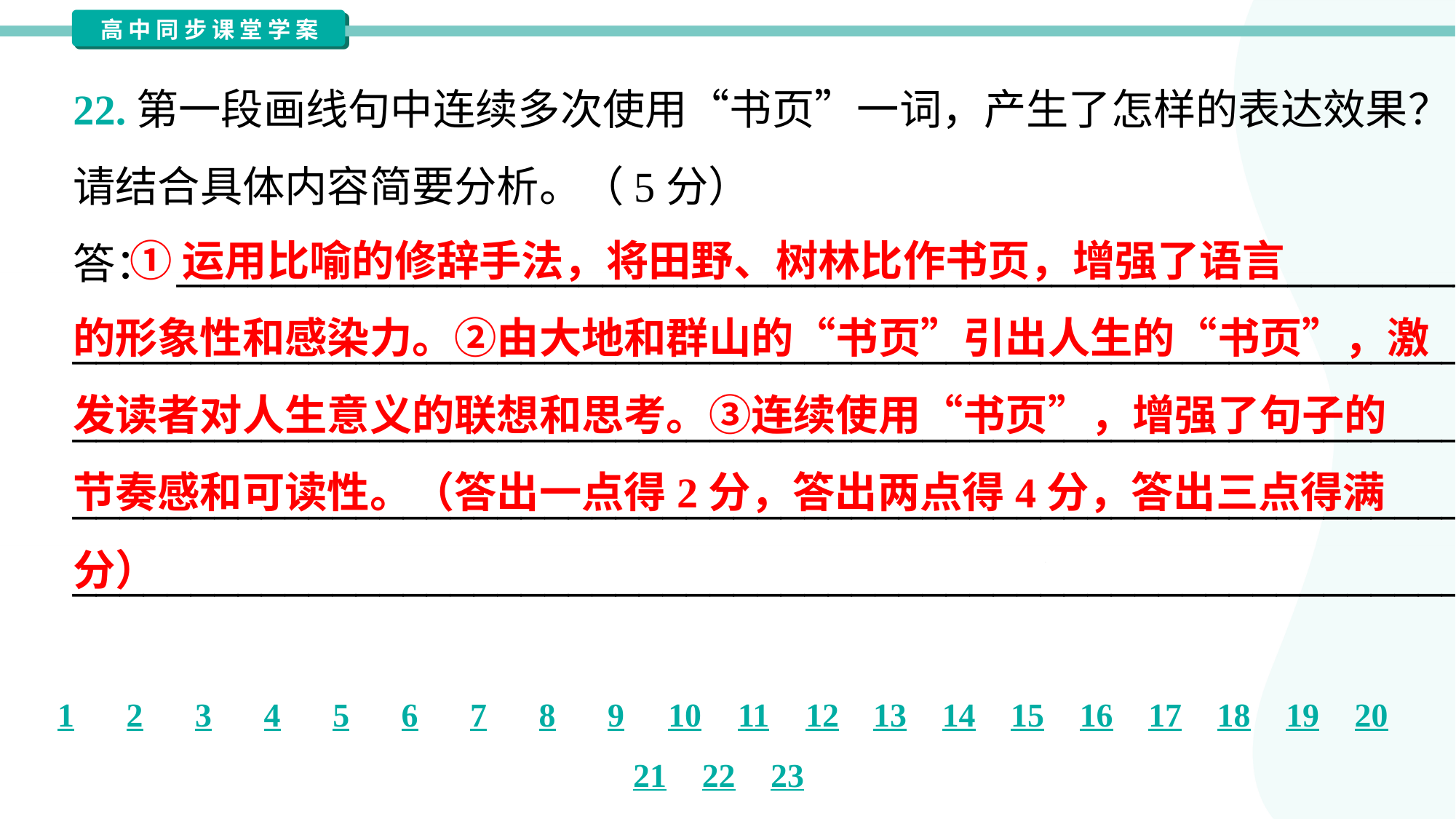

22.第一段画线句中连续多次使用“书页”一词，产生了怎样的表达效果？
请结合具体内容简要分析。（5分）
答： ________________________________________________________
_____________________________________________________________
_____________________________________________________________
_____________________________________________________________
_____________________________________________________________
      ①运用比喻的修辞手法，将田野、树林比作书页，增强了语言
的形象性和感染力。②由大地和群山的“书页”引出人生的“书页”，激
发读者对人生意义的联想和思考。③连续使用“书页”，增强了句子的
节奏感和可读性。（答出一点得2分，答出两点得4分，答出三点得满
分）